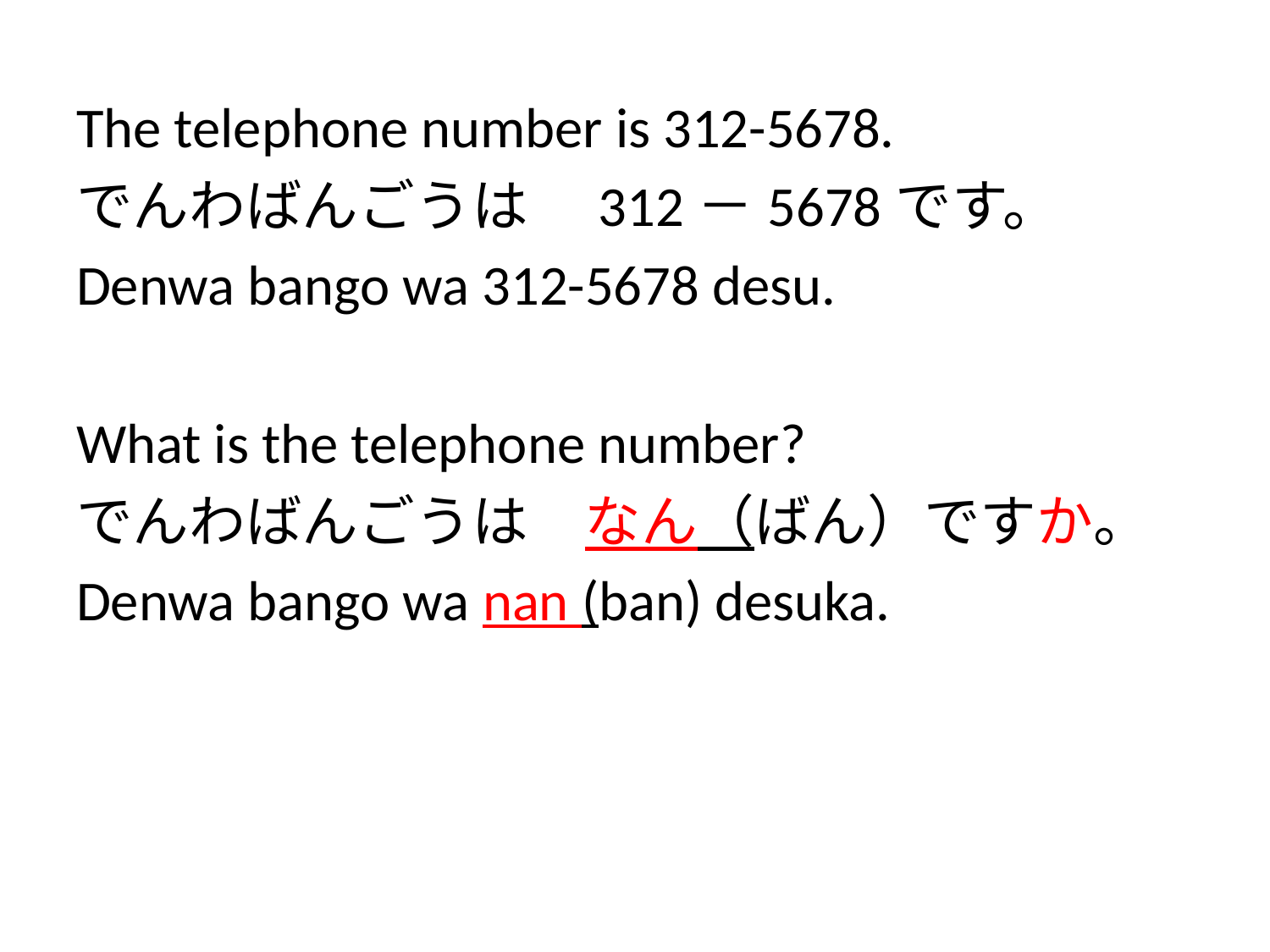

#
The telephone number is 312-5678.
でんわばんごうは　312－5678です。
Denwa bango wa 312-5678 desu.

What is the telephone number?
でんわばんごうは　なん（ばん）ですか。
Denwa bango wa nan (ban) desuka.